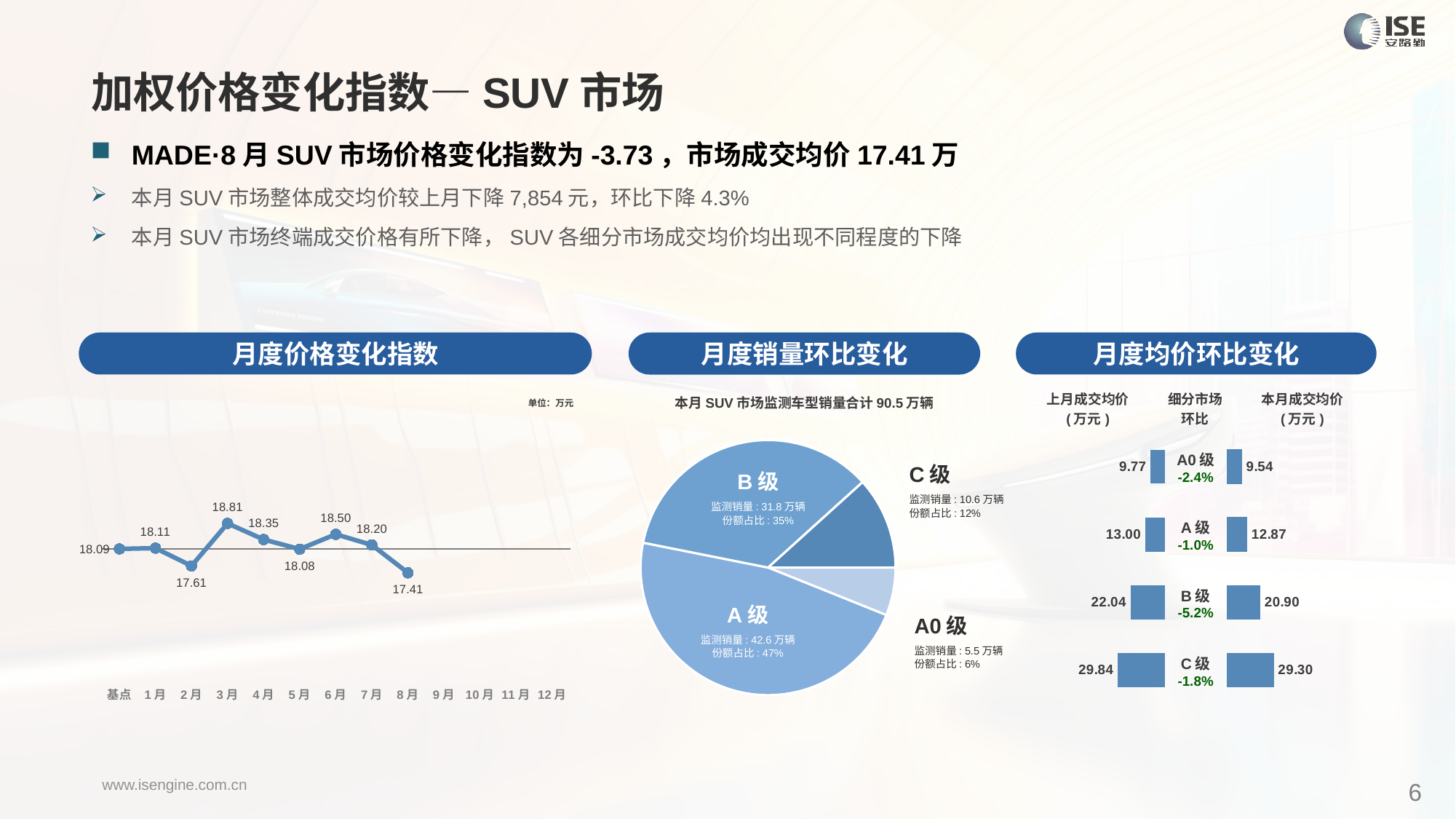

加权价格变化指数—SUV市场
MADE·8月SUV市场价格变化指数为-3.73，市场成交均价17.41万
本月SUV市场整体成交均价较上月下降7,854元，环比下降4.3%
本月SUV市场终端成交价格有所下降，SUV各细分市场成交均价均出现不同程度的下降
月度价格变化指数

月度均价环比变化

月度销量环比变化

### Chart

| Category | Y2024 |
|---|---|
| 基点 | 0.0 |
| 1月 | 0.12299570421880901 |
| 2月 | -2.66 |
| 3月 | 3.99 |
| 4月 | 1.47 |
| 5月 | -0.04 |
| 6月 | 2.29 |
| 7月 | 0.62 |
| 8月 | -3.73 |
| 9月 | None |
| 10月 | None |
| 11月 | None |
| 12月 | None |
本月SUV市场监测车型销量合计90.5万辆
| 上月成交均价 (万元) | 细分市场 环比 | 本月成交均价 (万元) |
| --- | --- | --- |
单位：万元

### Chart

| Category | 细分市场 |
|---|---|
| A0级 | 55001.0 |
| A级 | 425856.0 |
| B级 | 318367.0 |
| C级 | 105870.0 |
| A0级 -2.4% |
| --- |
| A级 -1.0% |
| B级 -5.2% |
| C级 -1.8% |

### Chart

| Category | 成交均价 |
|---|---|
| A0 | 9.77 |
| A | 13.0 |
| B | 22.04 |
| C | 29.84 |

### Chart

| Category | 金额 |
|---|---|
| A0 | 9.535539899274559 |
| A | 12.870971689960928 |
| B | 20.901829837891484 |
| C | 29.29613903844335 |
C级
监测销量: 10.6万辆
份额占比: 12%
B级
监测销量: 26.0万辆
份额占比: 34%
B级
监测销量: 31.8万辆
份额占比: 35%
A级
监测销量: 38.8万辆
份额占比: 50%
A级
监测销量: 42.6万辆
份额占比: 47%
A0级
监测销量: 5.5万辆
份额占比: 6%
6